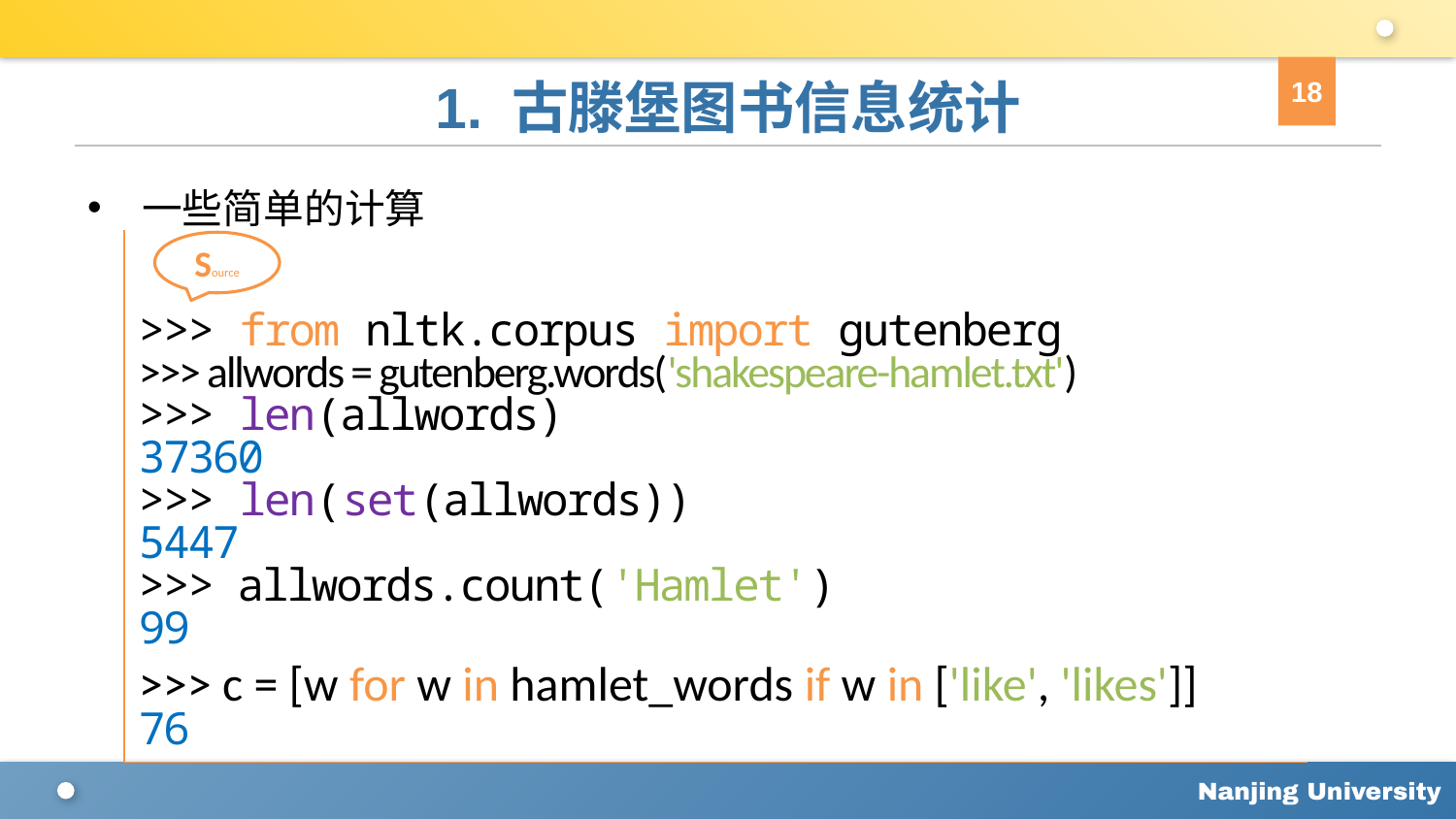

18
# 1. 古滕堡图书信息统计
一些简单的计算

>>> from nltk.corpus import gutenberg
>>> allwords = gutenberg.words('shakespeare-hamlet.txt')
>>> len(allwords)
37360
>>> len(set(allwords))
5447
>>> allwords.count('Hamlet')
99
>>> c = [w for w in hamlet_words if w in ['like', 'likes']]
76

Source